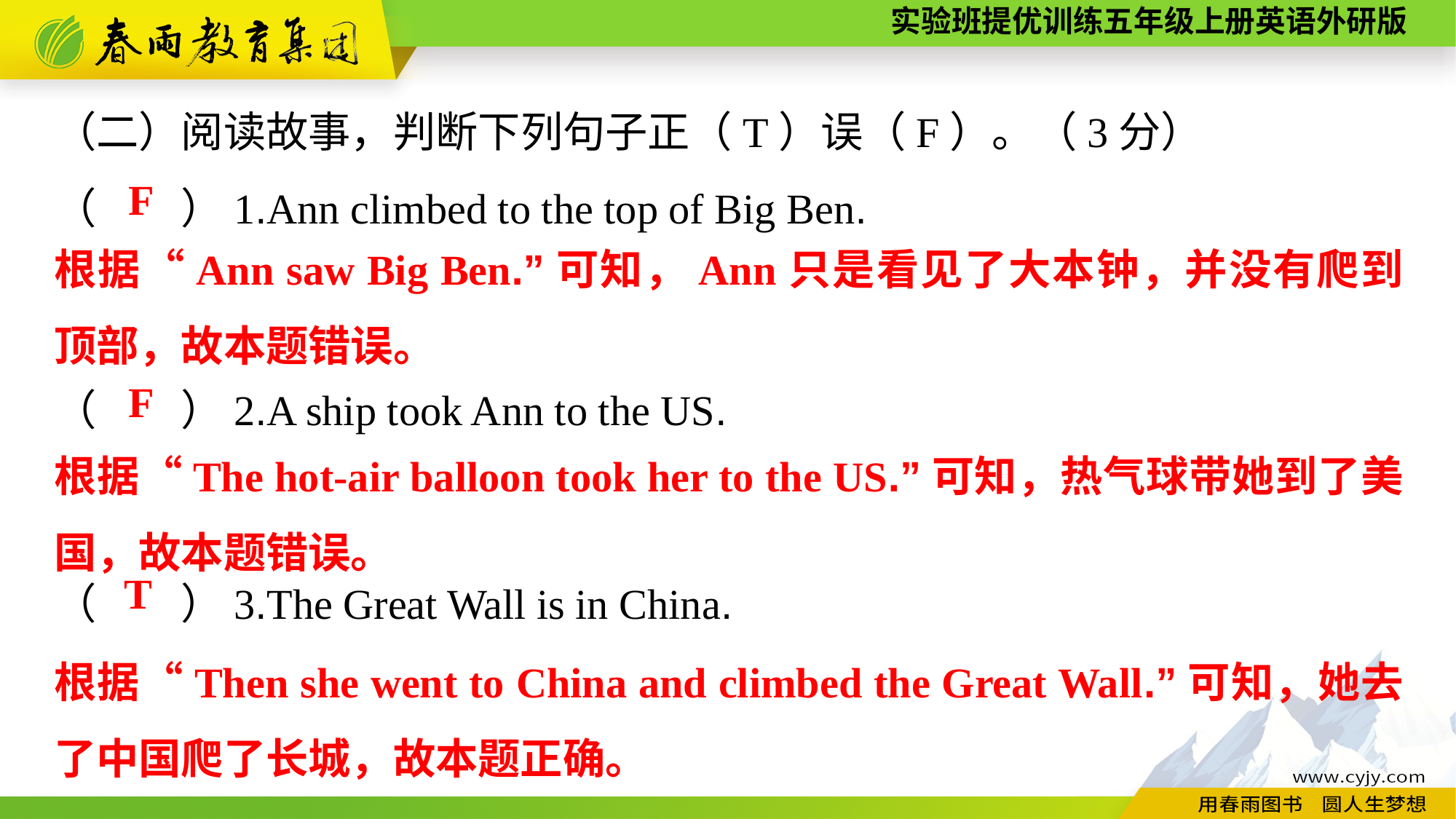

（二）阅读故事，判断下列句子正（T）误（F）。（3分）
（　　）1.Ann climbed to the top of Big Ben.

（　　）2.A ship took Ann to the US.

（　　）3.The Great Wall is in China.
F
根据“Ann saw Big Ben.”可知，Ann只是看见了大本钟，并没有爬到顶部，故本题错误。
F
根据“The hot-air balloon took her to the US.”可知，热气球带她到了美国，故本题错误。
T
根据“Then she went to China and climbed the Great Wall.”可知，她去了中国爬了长城，故本题正确。